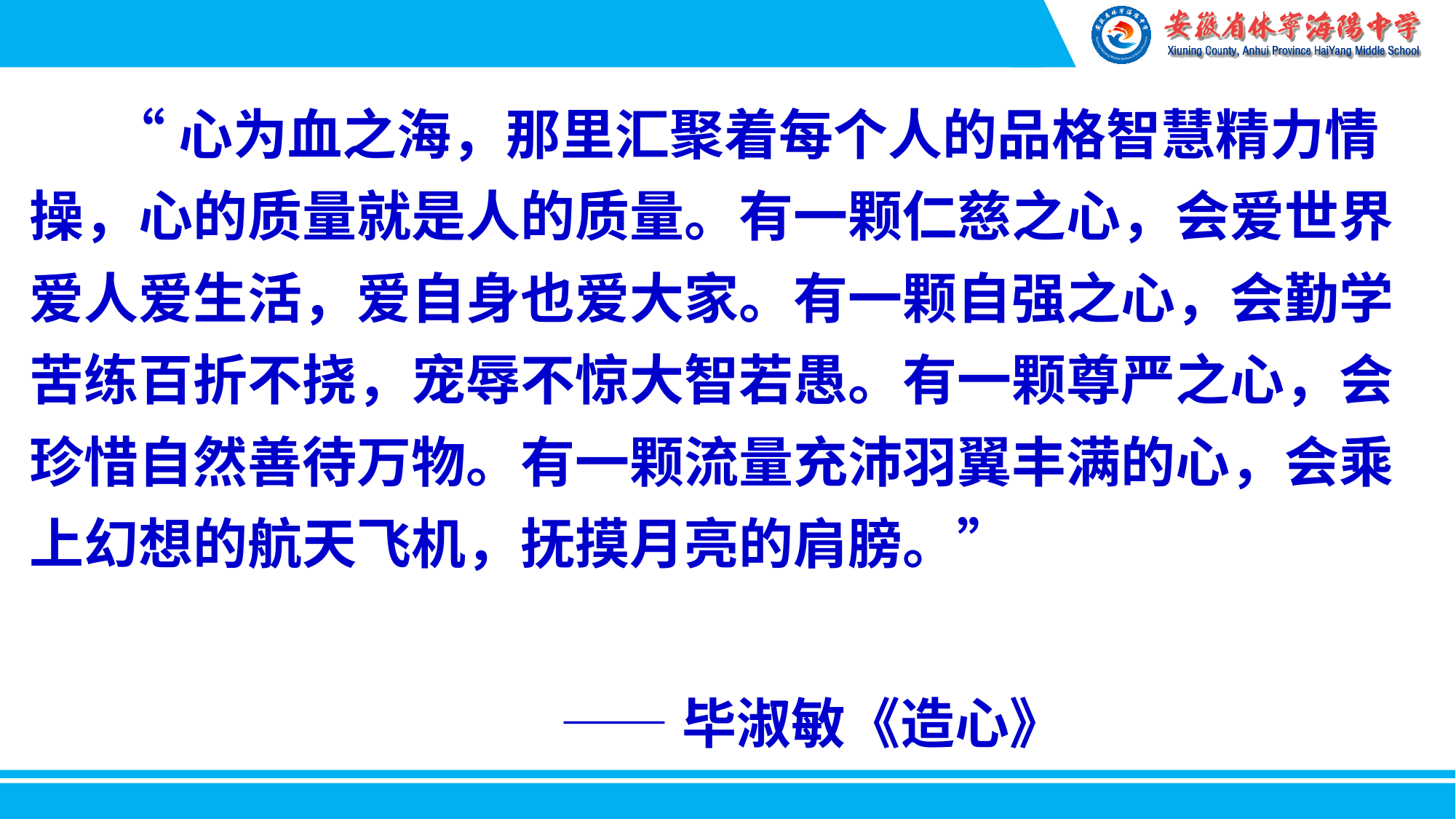

“心为血之海，那里汇聚着每个人的品格智慧精力情操，心的质量就是人的质量。有一颗仁慈之心，会爱世界爱人爱生活，爱自身也爱大家。有一颗自强之心，会勤学苦练百折不挠，宠辱不惊大智若愚。有一颗尊严之心，会珍惜自然善待万物。有一颗流量充沛羽翼丰满的心，会乘上幻想的航天飞机，抚摸月亮的肩膀。”

                                 ——毕淑敏《造心》